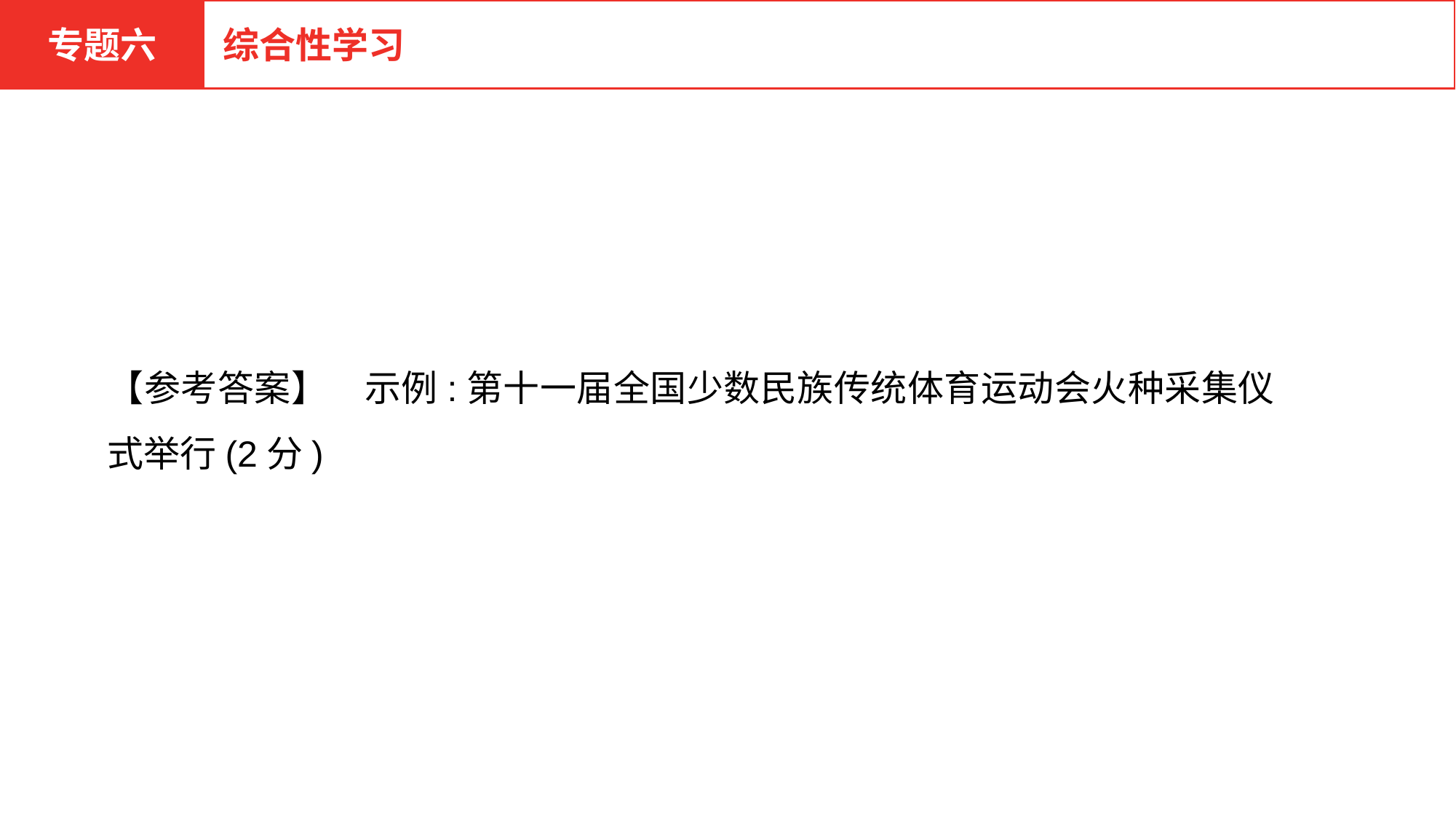

专题六
综合性学习
【参考答案】　示例:第十一届全国少数民族传统体育运动会火种采集仪式举行(2分)